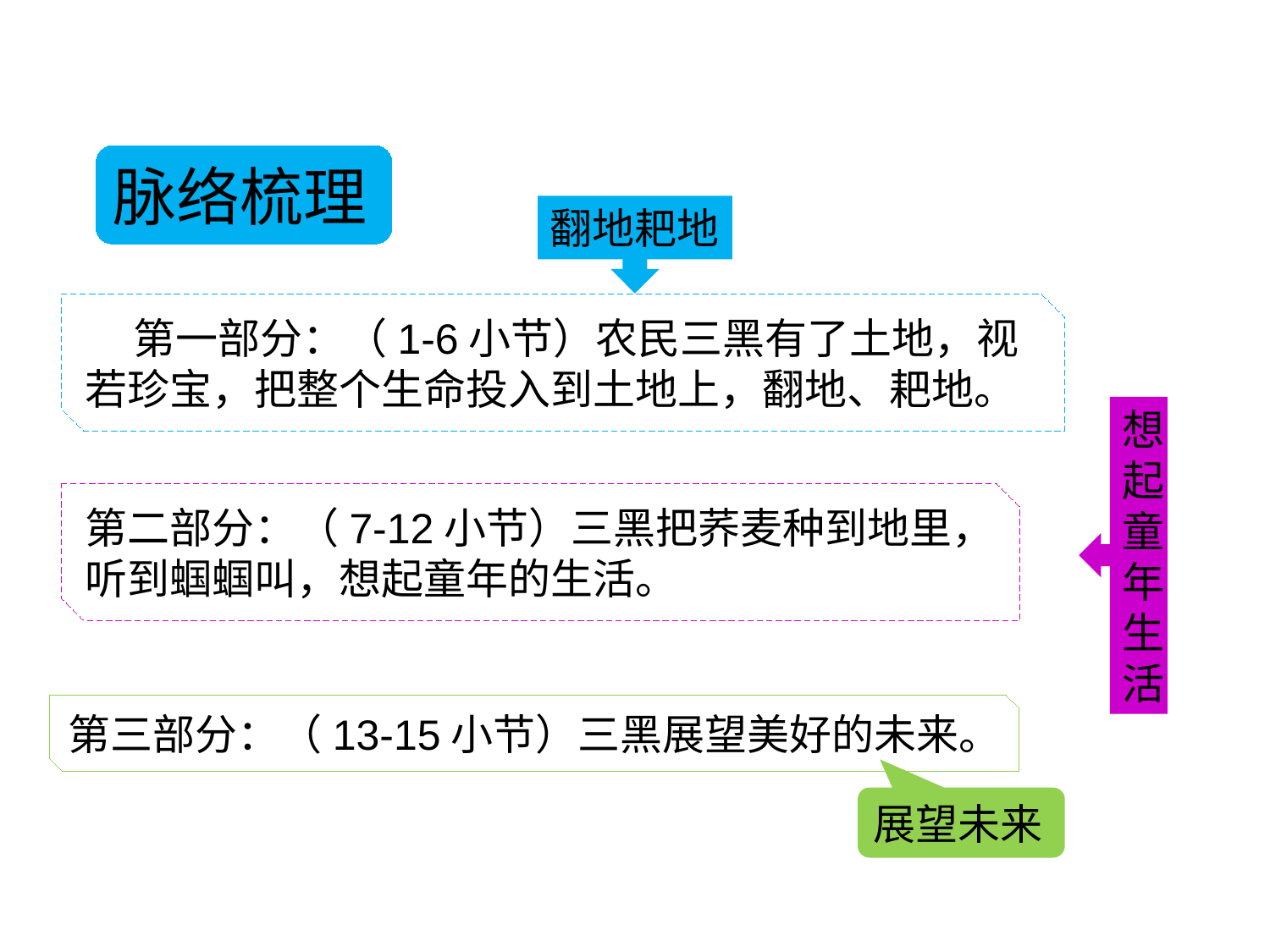

脉络梳理
翻地耙地
    第一部分：（1-6小节）农民三黑有了土地，视若珍宝，把整个生命投入到土地上，翻地、耙地。
想起童年生活
第二部分：（7-12小节）三黑把荞麦种到地里，听到蝈蝈叫，想起童年的生活。
第三部分：（13-15小节）三黑展望美好的未来。
展望未来